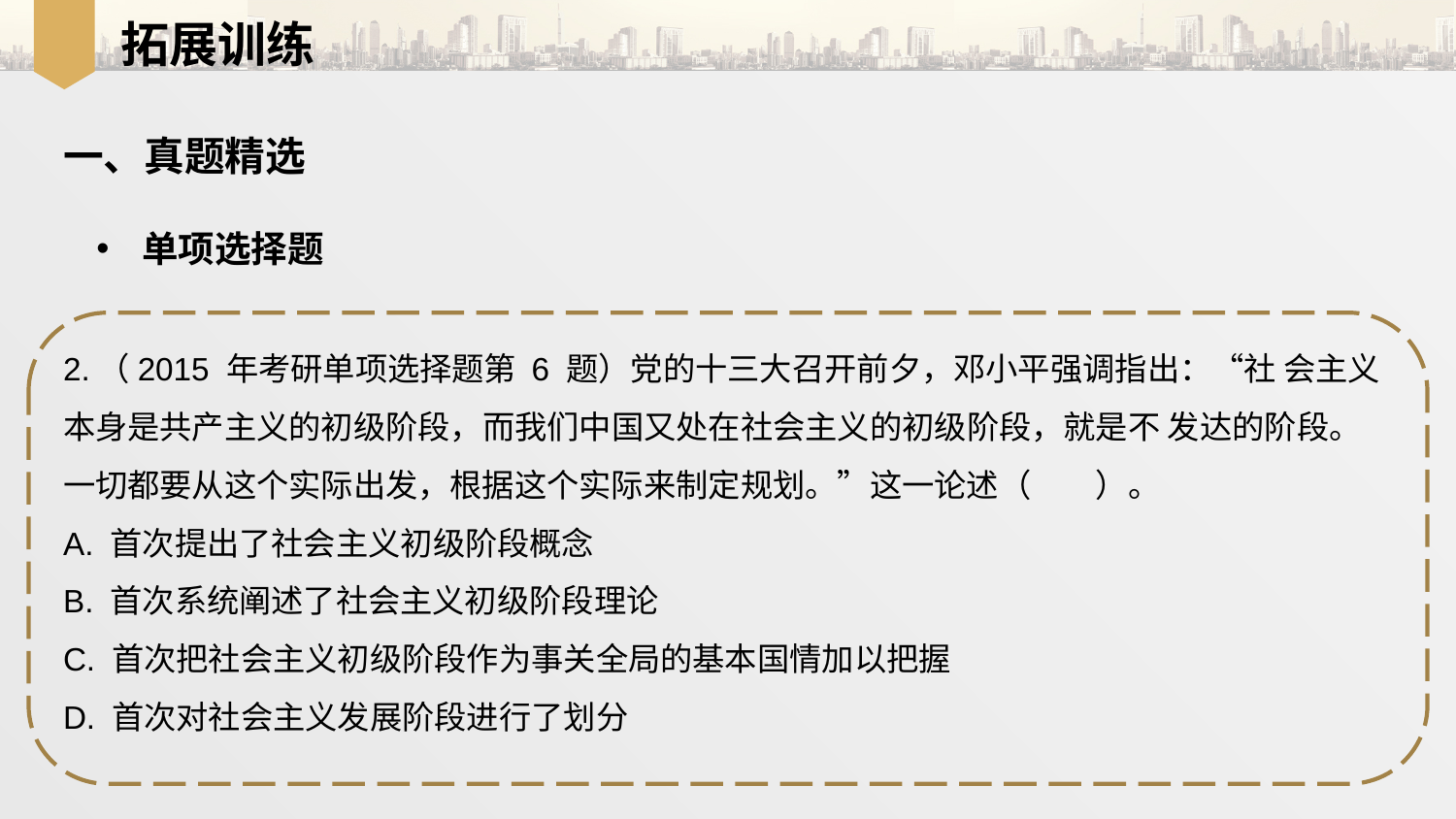

拓展训练
一、真题精选
单项选择题

2.（2015 年考研单项选择题第 6 题）党的十三大召开前夕，邓小平强调指出：“社 会主义本身是共产主义的初级阶段，而我们中国又处在社会主义的初级阶段，就是不 发达的阶段。一切都要从这个实际出发，根据这个实际来制定规划。”这一论述（　　）。
A. 首次提出了社会主义初级阶段概念
B. 首次系统阐述了社会主义初级阶段理论
C. 首次把社会主义初级阶段作为事关全局的基本国情加以把握
D. 首次对社会主义发展阶段进行了划分